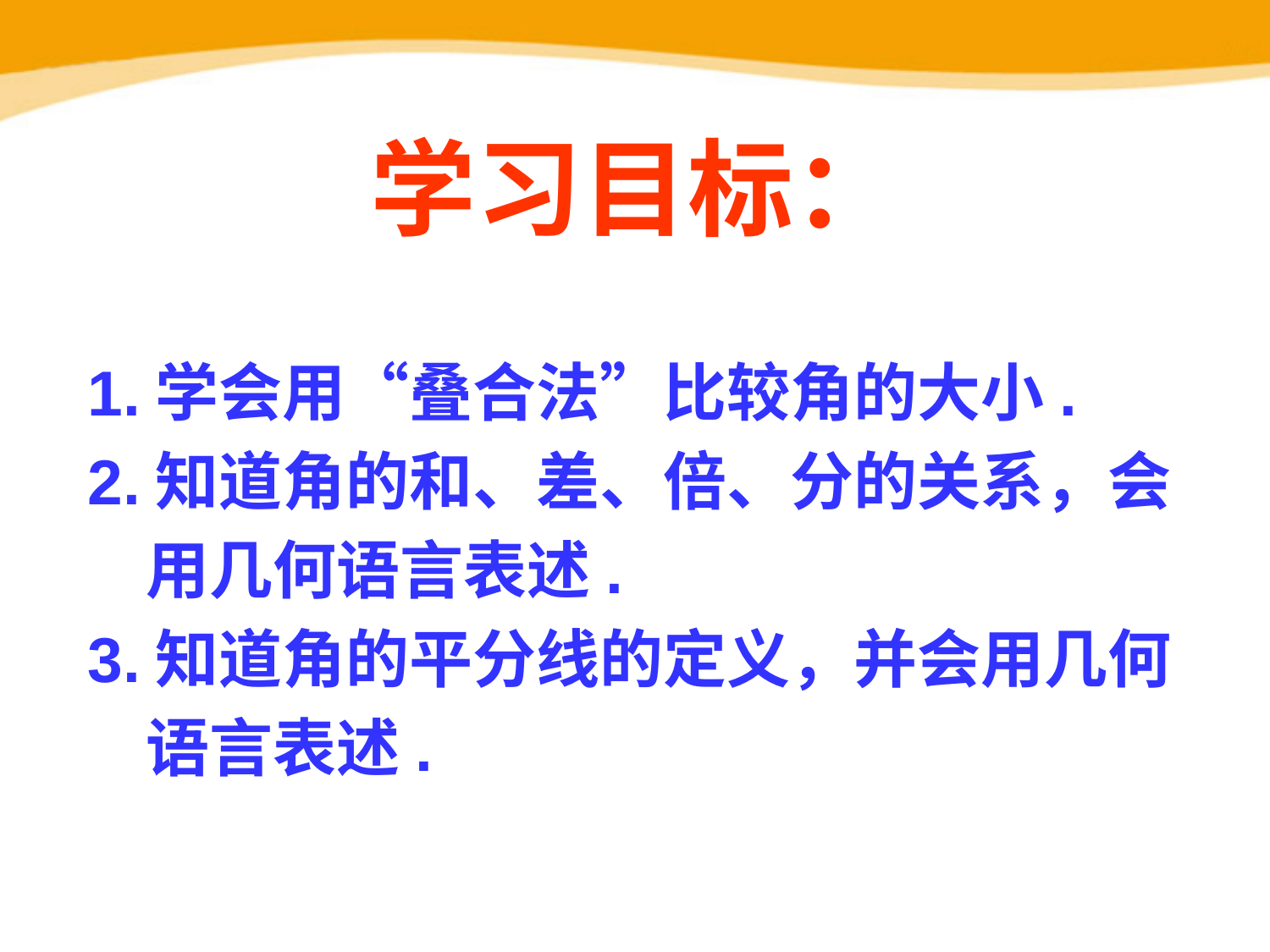

学习目标：
1.学会用“叠合法”比较角的大小.
2.知道角的和、差、倍、分的关系，会
   用几何语言表述.
3.知道角的平分线的定义，并会用几何
   语言表述.